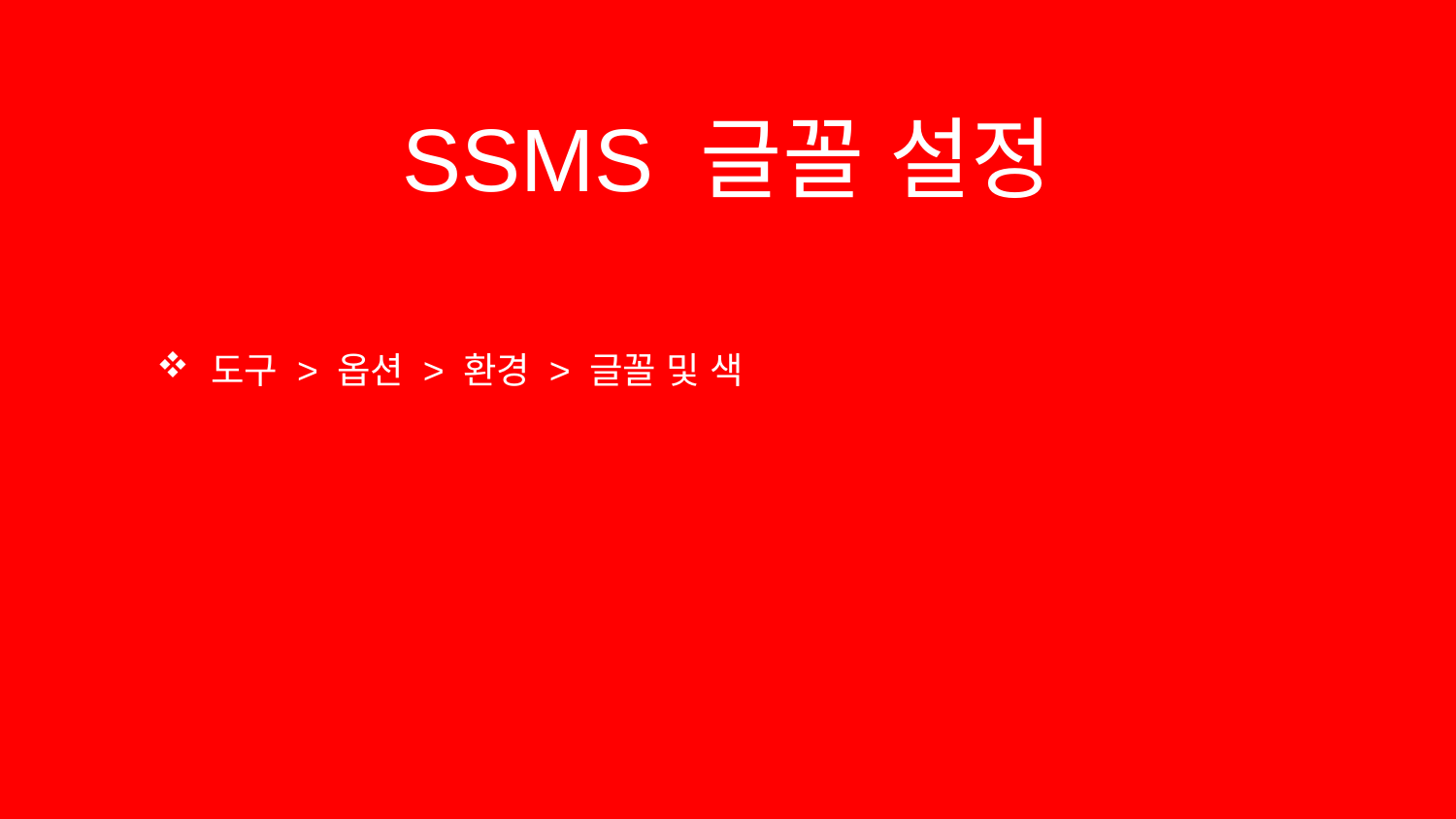

# SSMS 글꼴 설정
도구 > 옵션 > 환경 > 글꼴 및 색
잠깐 데모 보고 오기